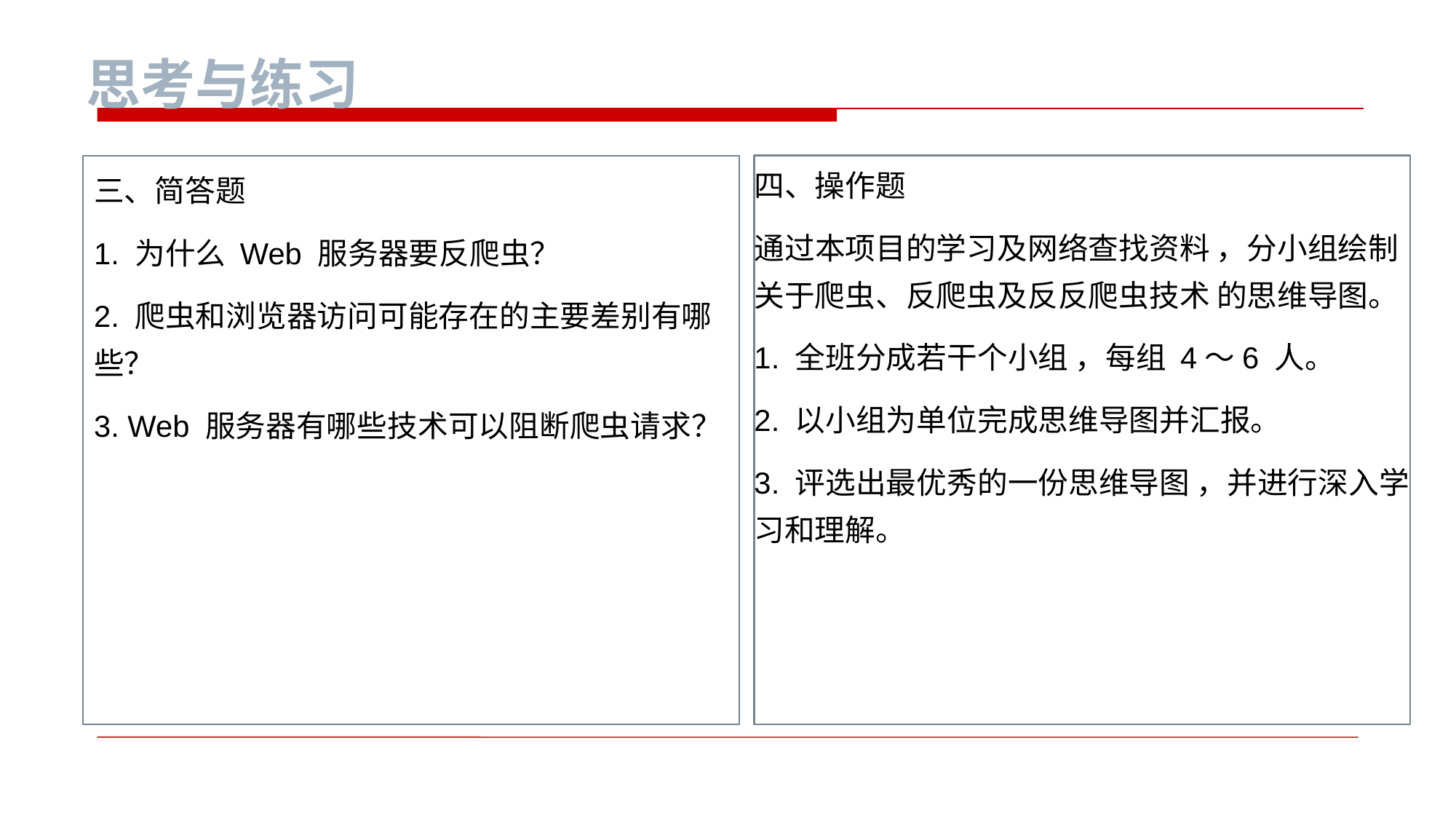

思考与练习
三、简答题
1. 为什么 Web 服务器要反爬虫？
2. 爬虫和浏览器访问可能存在的主要差别有哪些？
3. Web 服务器有哪些技术可以阻断爬虫请求？
四、操作题
通过本项目的学习及网络查找资料 ，分小组绘制关于爬虫、反爬虫及反反爬虫技术 的思维导图。
1. 全班分成若干个小组 ，每组 4～6 人。
2. 以小组为单位完成思维导图并汇报。
3. 评选出最优秀的一份思维导图 ，并进行深入学习和理解。